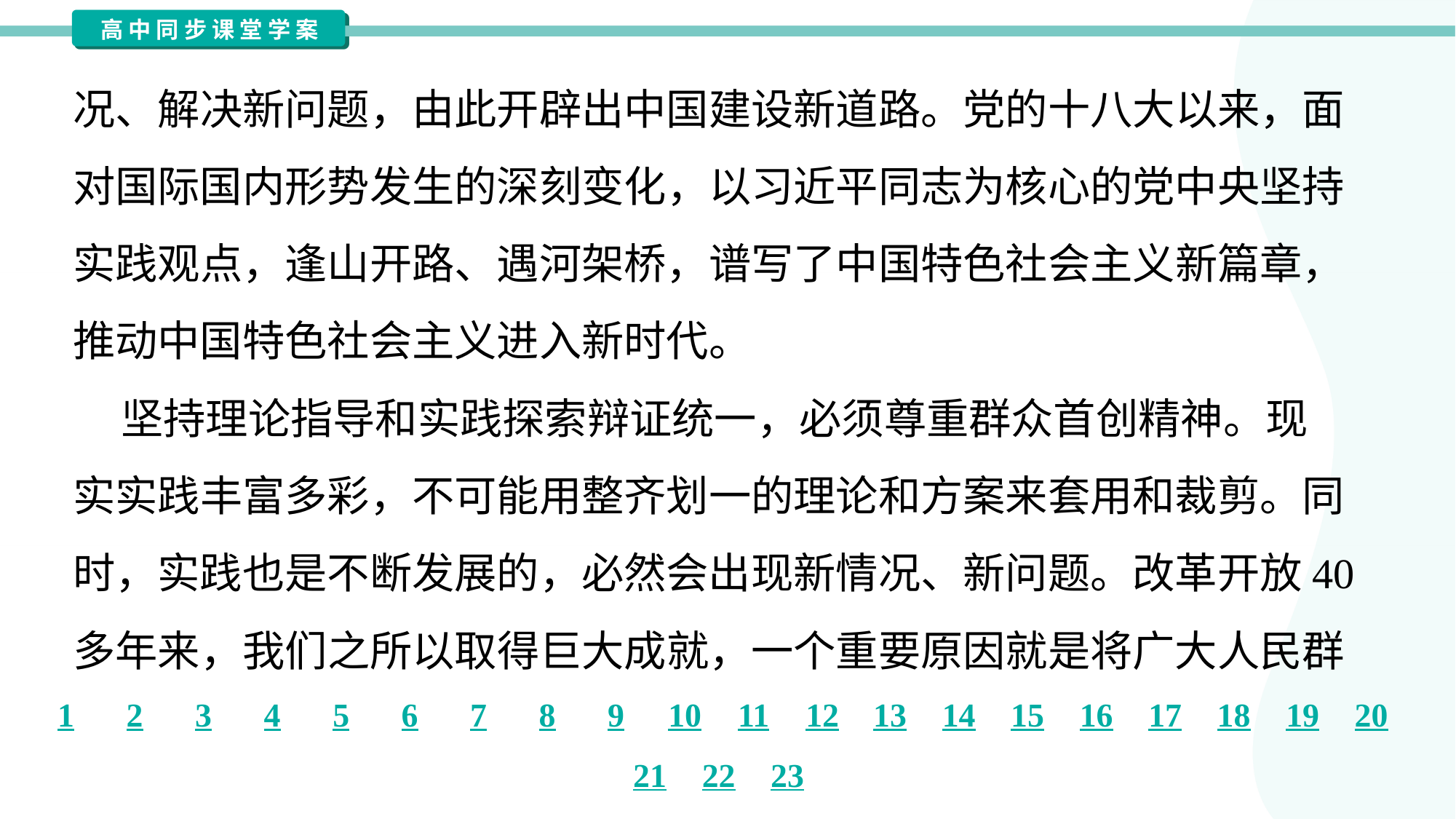

况、解决新问题，由此开辟出中国建设新道路。党的十八大以来，面
对国际国内形势发生的深刻变化，以习近平同志为核心的党中央坚持
实践观点，逢山开路、遇河架桥，谱写了中国特色社会主义新篇章，
推动中国特色社会主义进入新时代。
    坚持理论指导和实践探索辩证统一，必须尊重群众首创精神。现
实实践丰富多彩，不可能用整齐划一的理论和方案来套用和裁剪。同
时，实践也是不断发展的，必然会出现新情况、新问题。改革开放40
多年来，我们之所以取得巨大成就，一个重要原因就是将广大人民群